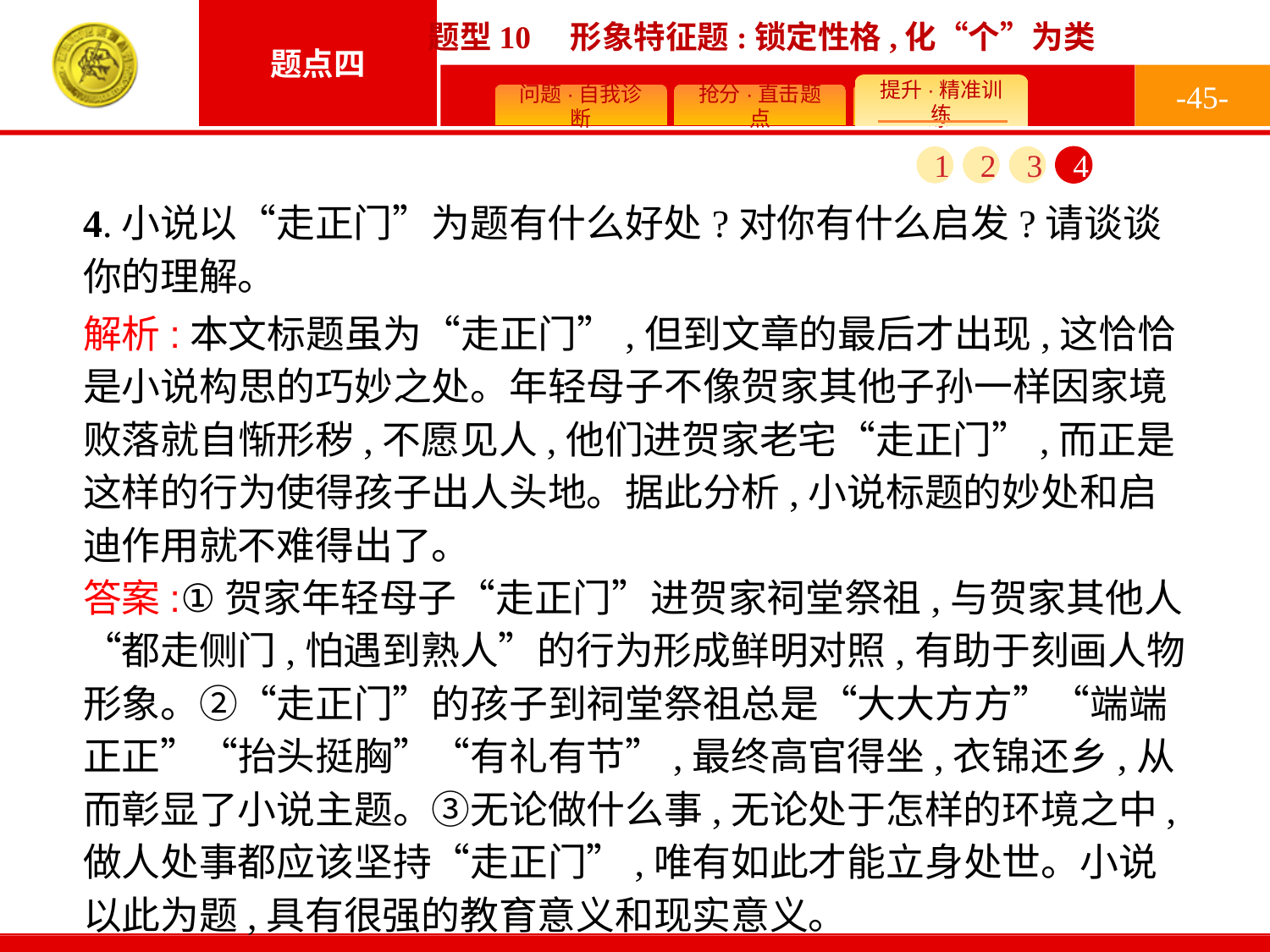

-45-
1
2
3
4
4.小说以“走正门”为题有什么好处?对你有什么启发?请谈谈你的理解。
解析:本文标题虽为“走正门”,但到文章的最后才出现,这恰恰是小说构思的巧妙之处。年轻母子不像贺家其他子孙一样因家境败落就自惭形秽,不愿见人,他们进贺家老宅“走正门”,而正是这样的行为使得孩子出人头地。据此分析,小说标题的妙处和启迪作用就不难得出了。
答案:①贺家年轻母子“走正门”进贺家祠堂祭祖,与贺家其他人“都走侧门,怕遇到熟人”的行为形成鲜明对照,有助于刻画人物形象。②“走正门”的孩子到祠堂祭祖总是“大大方方”“端端正正”“抬头挺胸”“有礼有节”,最终高官得坐,衣锦还乡,从而彰显了小说主题。③无论做什么事,无论处于怎样的环境之中,做人处事都应该坚持“走正门”,唯有如此才能立身处世。小说以此为题,具有很强的教育意义和现实意义。